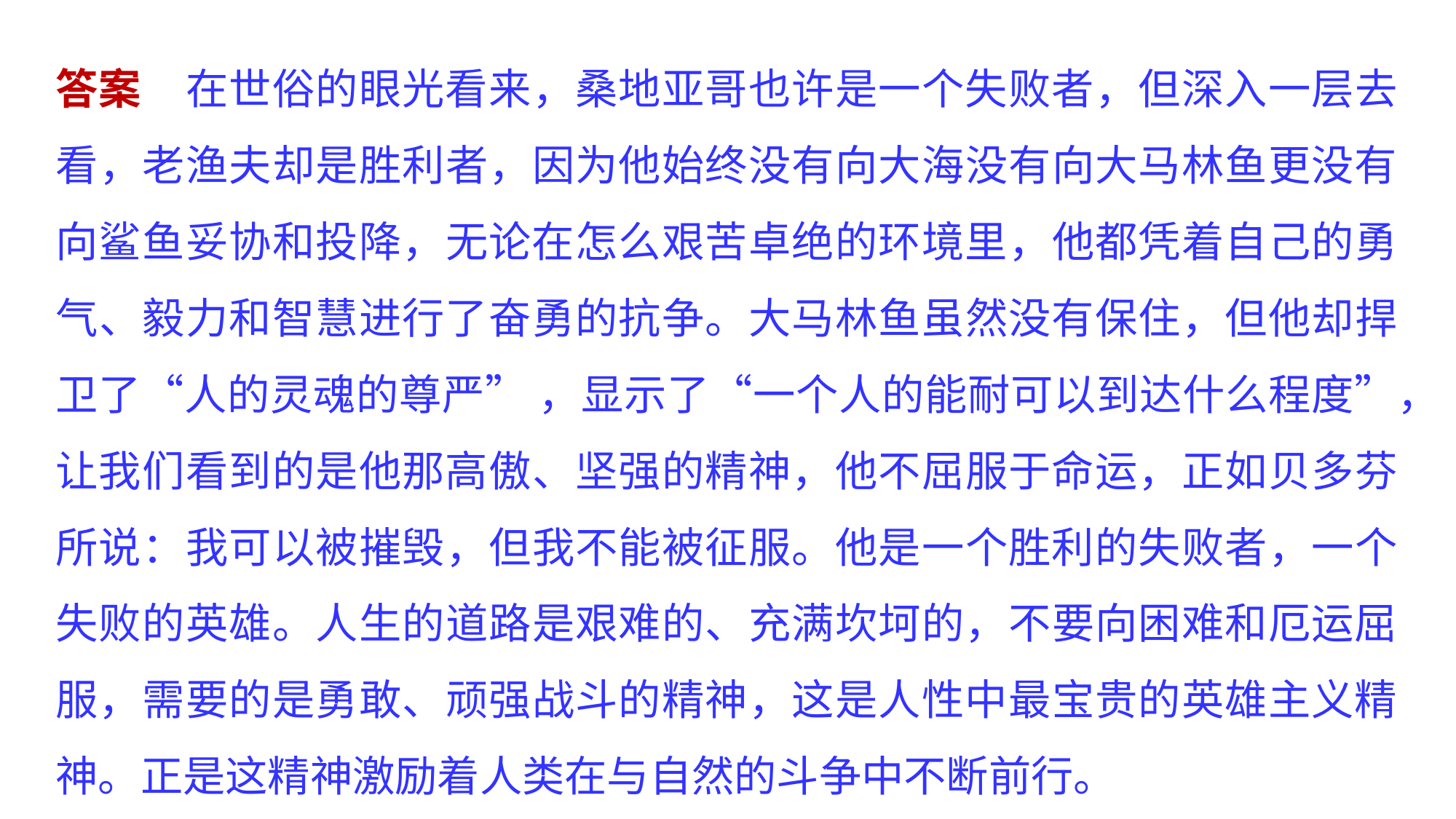

答案　在世俗的眼光看来，桑地亚哥也许是一个失败者，但深入一层去看，老渔夫却是胜利者，因为他始终没有向大海没有向大马林鱼更没有向鲨鱼妥协和投降，无论在怎么艰苦卓绝的环境里，他都凭着自己的勇气、毅力和智慧进行了奋勇的抗争。大马林鱼虽然没有保住，但他却捍卫了“人的灵魂的尊严” ，显示了“一个人的能耐可以到达什么程度”，让我们看到的是他那高傲、坚强的精神，他不屈服于命运，正如贝多芬所说：我可以被摧毁，但我不能被征服。他是一个胜利的失败者，一个失败的英雄。人生的道路是艰难的、充满坎坷的，不要向困难和厄运屈服，需要的是勇敢、顽强战斗的精神，这是人性中最宝贵的英雄主义精神。正是这精神激励着人类在与自然的斗争中不断前行。